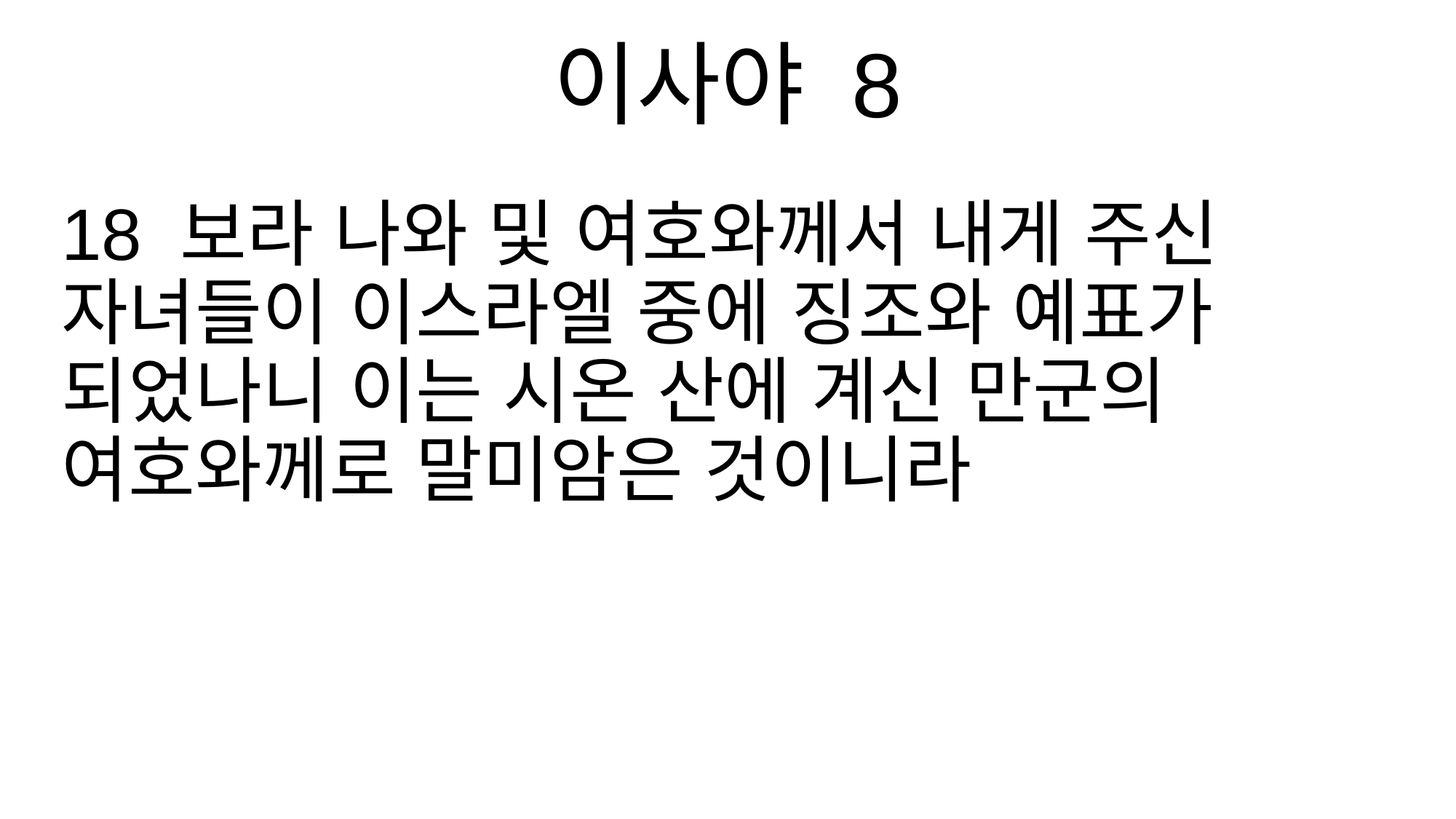

이사야 8
18 보라 나와 및 여호와께서 내게 주신 자녀들이 이스라엘 중에 징조와 예표가 되었나니 이는 시온 산에 계신 만군의 여호와께로 말미암은 것이니라